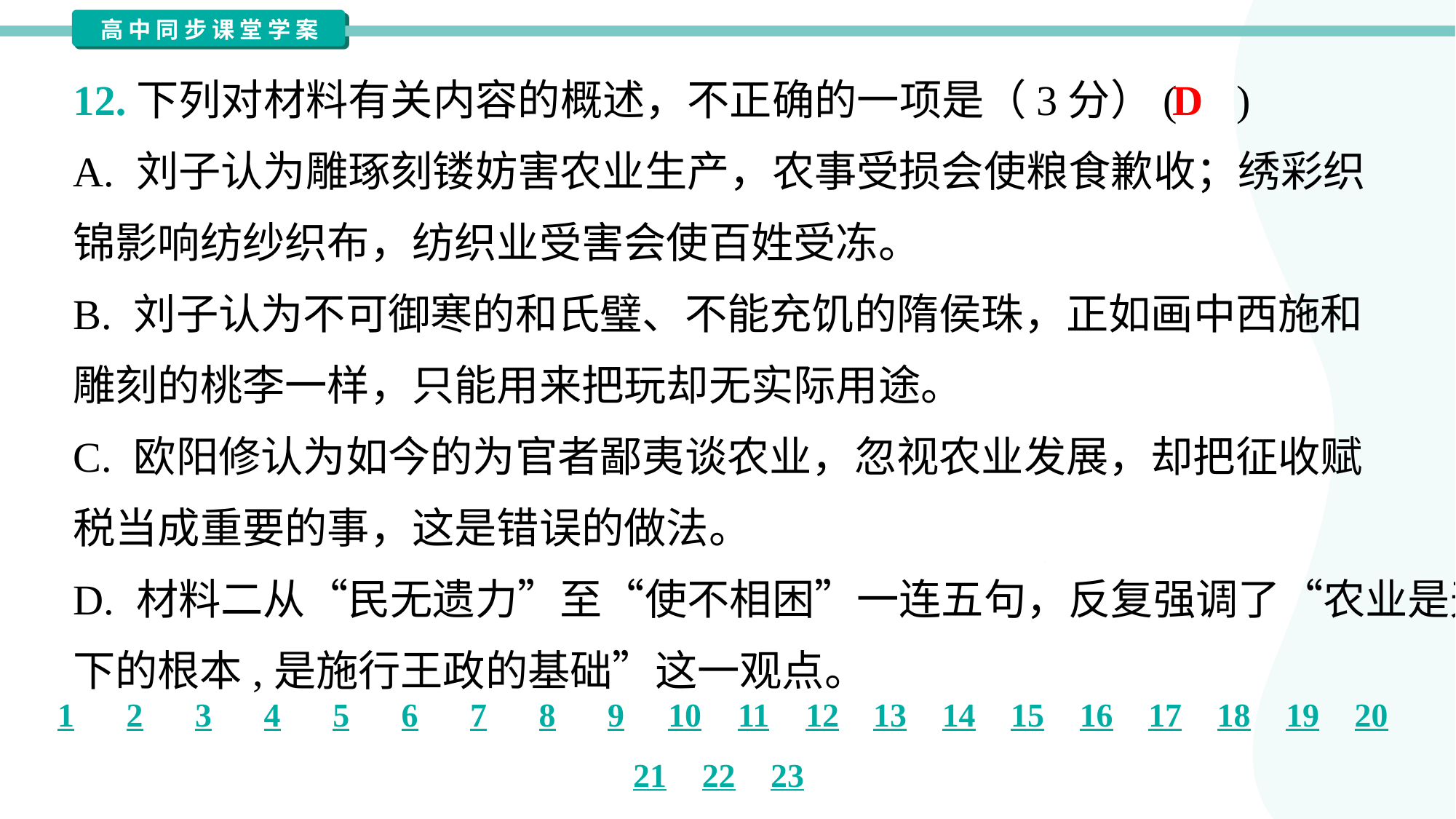

12.下列对材料有关内容的概述，不正确的一项是（3分）(     )
D
A. 刘子认为雕琢刻镂妨害农业生产，农事受损会使粮食歉收；绣彩织
锦影响纺纱织布，纺织业受害会使百姓受冻。
B. 刘子认为不可御寒的和氏璧、不能充饥的隋侯珠，正如画中西施和
雕刻的桃李一样，只能用来把玩却无实际用途。
C. 欧阳修认为如今的为官者鄙夷谈农业，忽视农业发展，却把征收赋
税当成重要的事，这是错误的做法。
D. 材料二从“民无遗力”至“使不相困”一连五句，反复强调了“农业是天
下的根本,是施行王政的基础”这一观点。